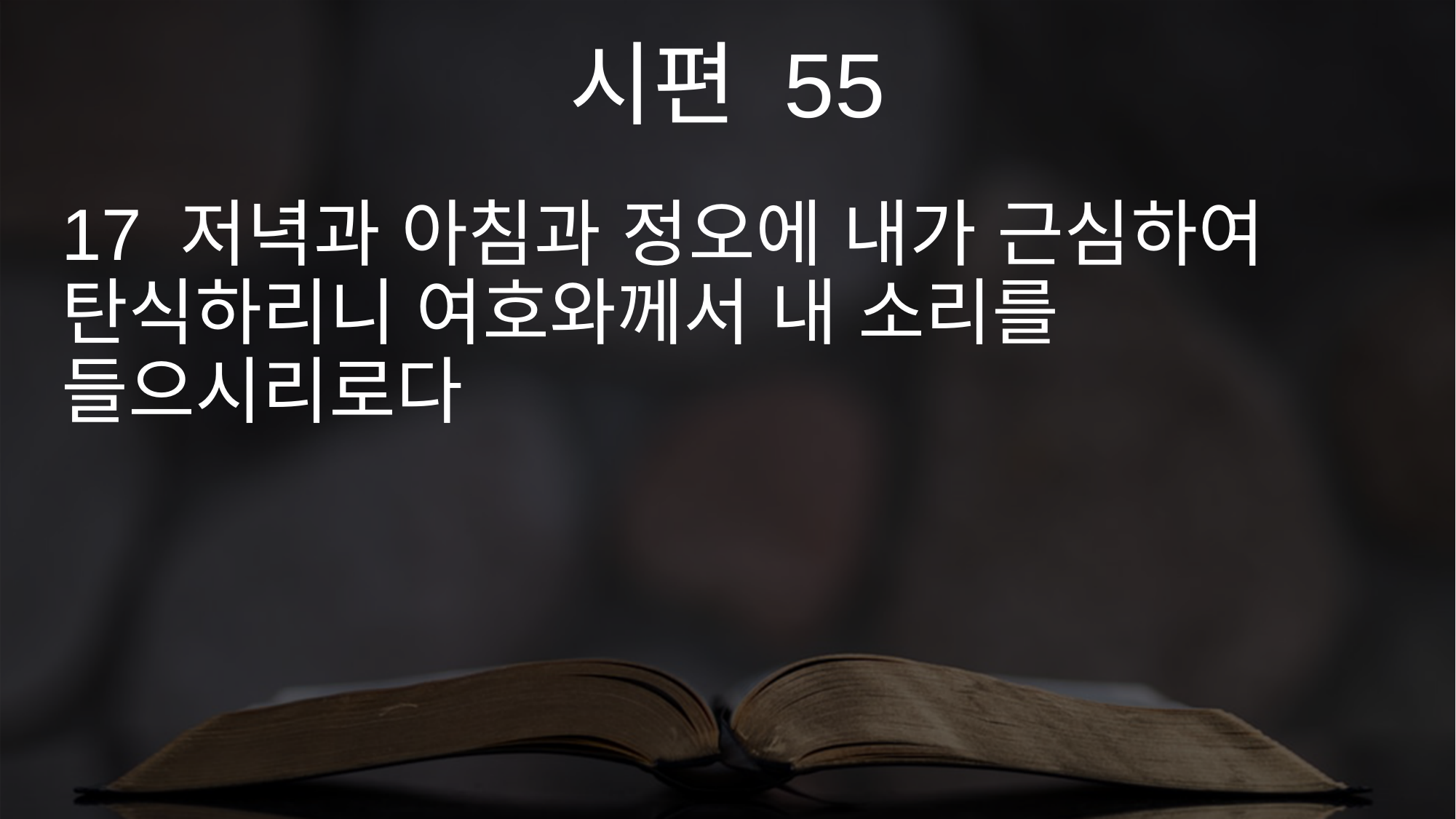

시편 55
17 저녁과 아침과 정오에 내가 근심하여 탄식하리니 여호와께서 내 소리를 들으시리로다